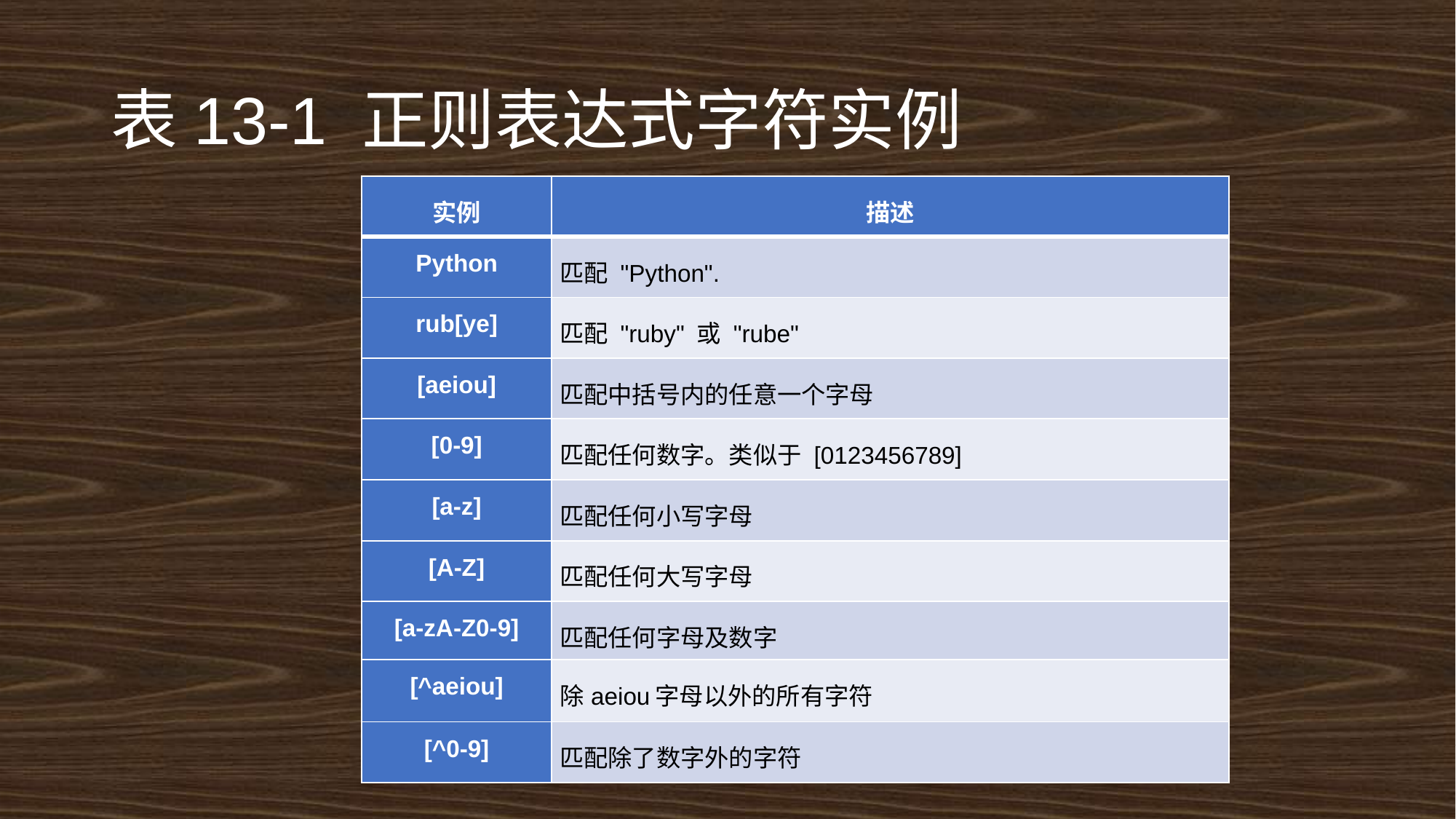

# 表13-1 正则表达式字符实例
| 实例 | 描述 |
| --- | --- |
| Python | 匹配 "Python". |
| rub[ye] | 匹配 "ruby" 或 "rube" |
| [aeiou] | 匹配中括号内的任意一个字母 |
| [0-9] | 匹配任何数字。类似于 [0123456789] |
| [a-z] | 匹配任何小写字母 |
| [A-Z] | 匹配任何大写字母 |
| [a-zA-Z0-9] | 匹配任何字母及数字 |
| [^aeiou] | 除aeiou字母以外的所有字符 |
| [^0-9] | 匹配除了数字外的字符 |